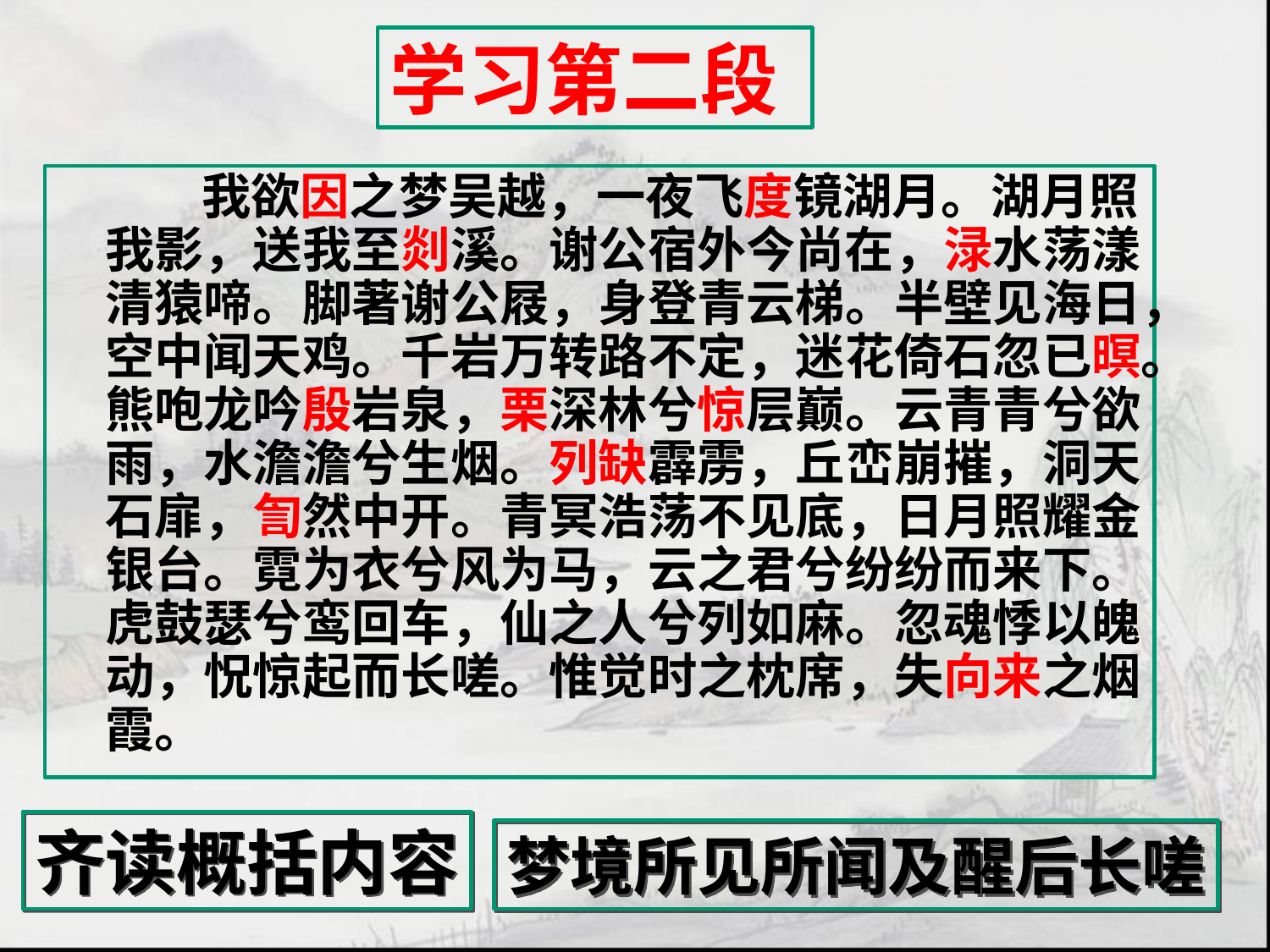

学习第二段
            我欲因之梦吴越，一夜飞度镜湖月。湖月照我影，送我至剡溪。谢公宿外今尚在，渌水荡漾清猿啼。脚著谢公屐，身登青云梯。半壁见海日，空中闻天鸡。千岩万转路不定，迷花倚石忽已暝。熊咆龙吟殷岩泉，栗深林兮惊层巅。云青青兮欲雨，水澹澹兮生烟。列缺霹雳，丘峦崩摧，洞天石扉，訇然中开。青冥浩荡不见底，日月照耀金银台。霓为衣兮风为马，云之君兮纷纷而来下。虎鼓瑟兮鸾回车，仙之人兮列如麻。忽魂悸以魄动，怳惊起而长嗟。惟觉时之枕席，失向来之烟霞。
齐读概括内容
梦境所见所闻及醒后长嗟